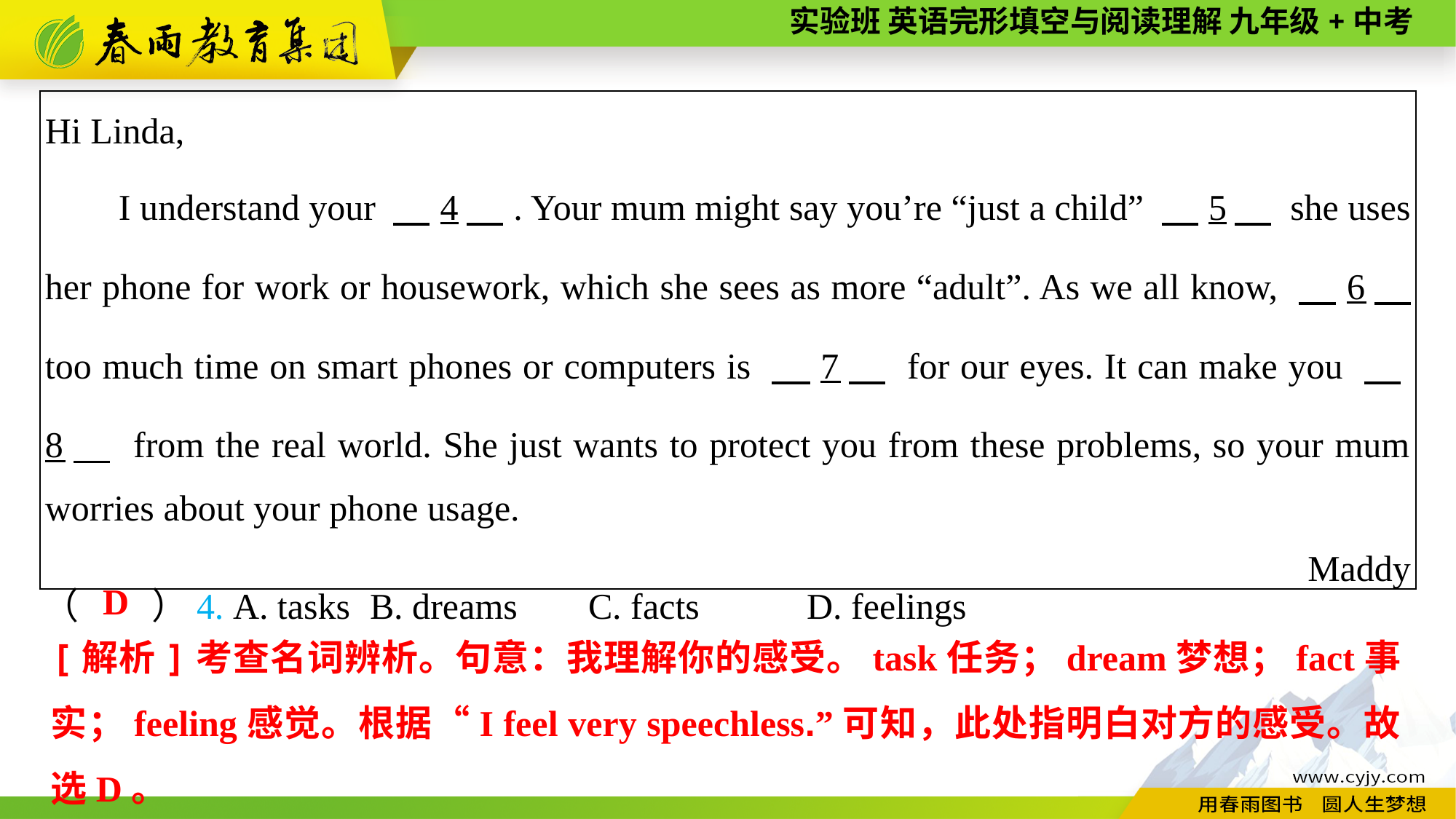

| Hi Linda, I understand your 　4　. Your mum might say you’re “just a child” 　5　 she uses her phone for work or housework, which she sees as more “adult”. As we all know, 　6　 too much time on smart phones or computers is 　7　 for our eyes. It can make you 　8　 from the real world. She just wants to protect you from these problems, so your mum worries about your phone usage. Maddy |
| --- |
（　　）4. A. tasks	B. dreams	C. facts	D. feelings
D
[解析]考查名词辨析。句意：我理解你的感受。task任务；dream梦想；fact事实；feeling感觉。根据“I feel very speechless.”可知，此处指明白对方的感受。故选D。